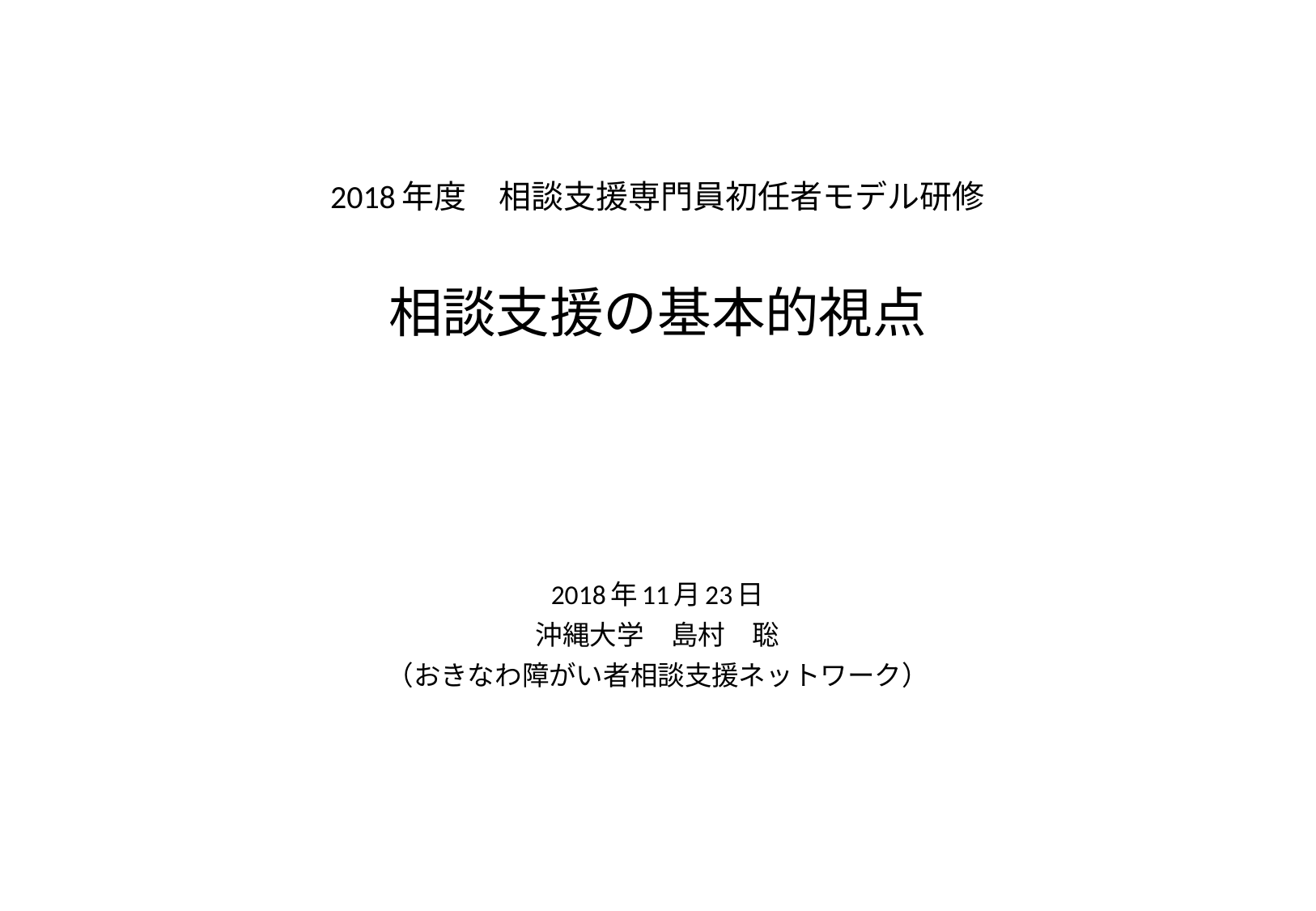

# 2018年度　相談支援専門員初任者モデル研修 相談支援の基本的視点
2018年11月23日
沖縄大学　島村　聡
（おきなわ障がい者相談支援ネットワーク）